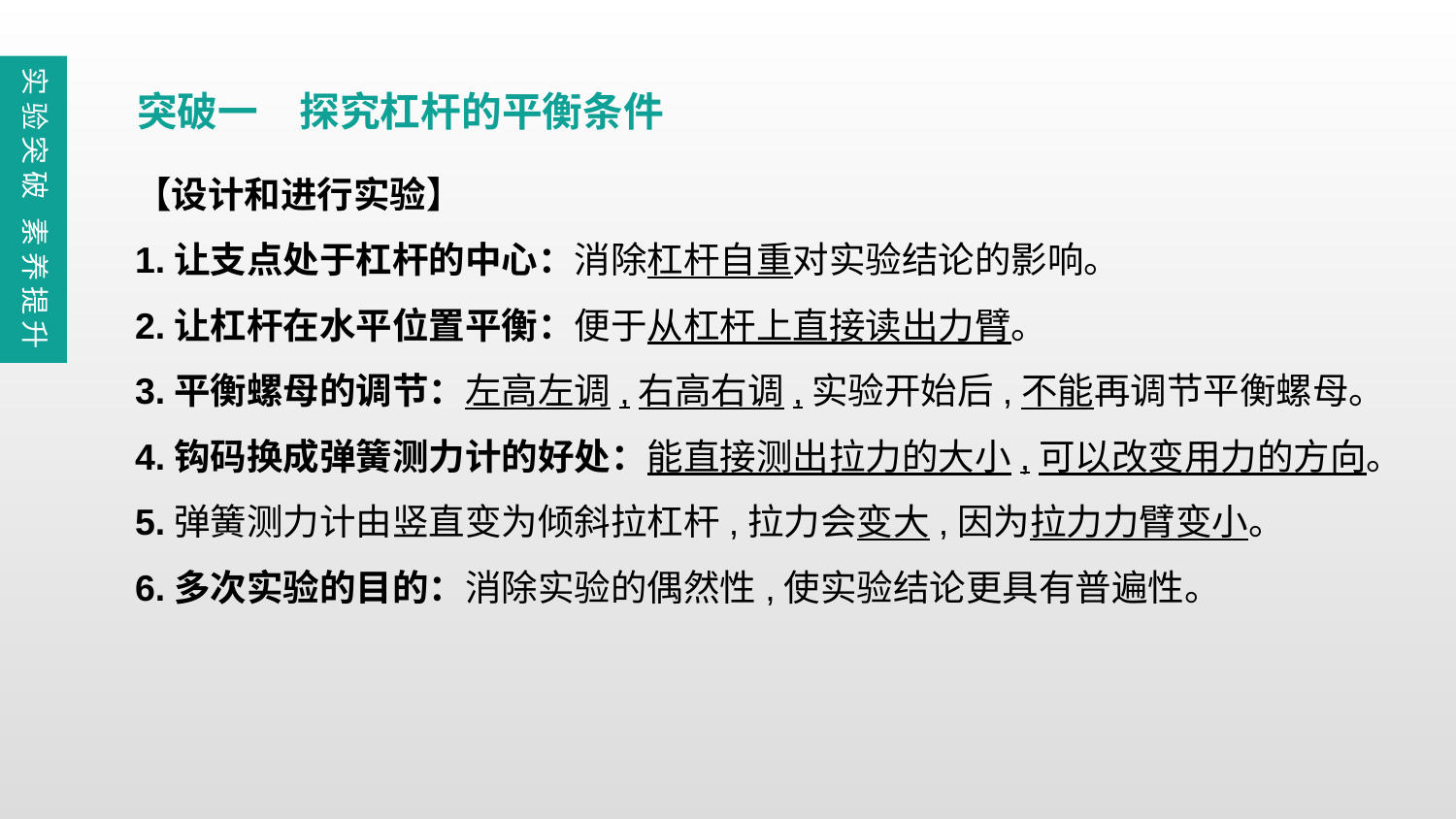

实验突破 素养提升
突破一　探究杠杆的平衡条件
【设计和进行实验】
1.让支点处于杠杆的中心：消除杠杆自重对实验结论的影响。
2.让杠杆在水平位置平衡：便于从杠杆上直接读出力臂。
3.平衡螺母的调节：左高左调,右高右调,实验开始后,不能再调节平衡螺母。
4.钩码换成弹簧测力计的好处：能直接测出拉力的大小,可以改变用力的方向。
5.弹簧测力计由竖直变为倾斜拉杠杆,拉力会变大,因为拉力力臂变小。
6.多次实验的目的：消除实验的偶然性,使实验结论更具有普遍性。